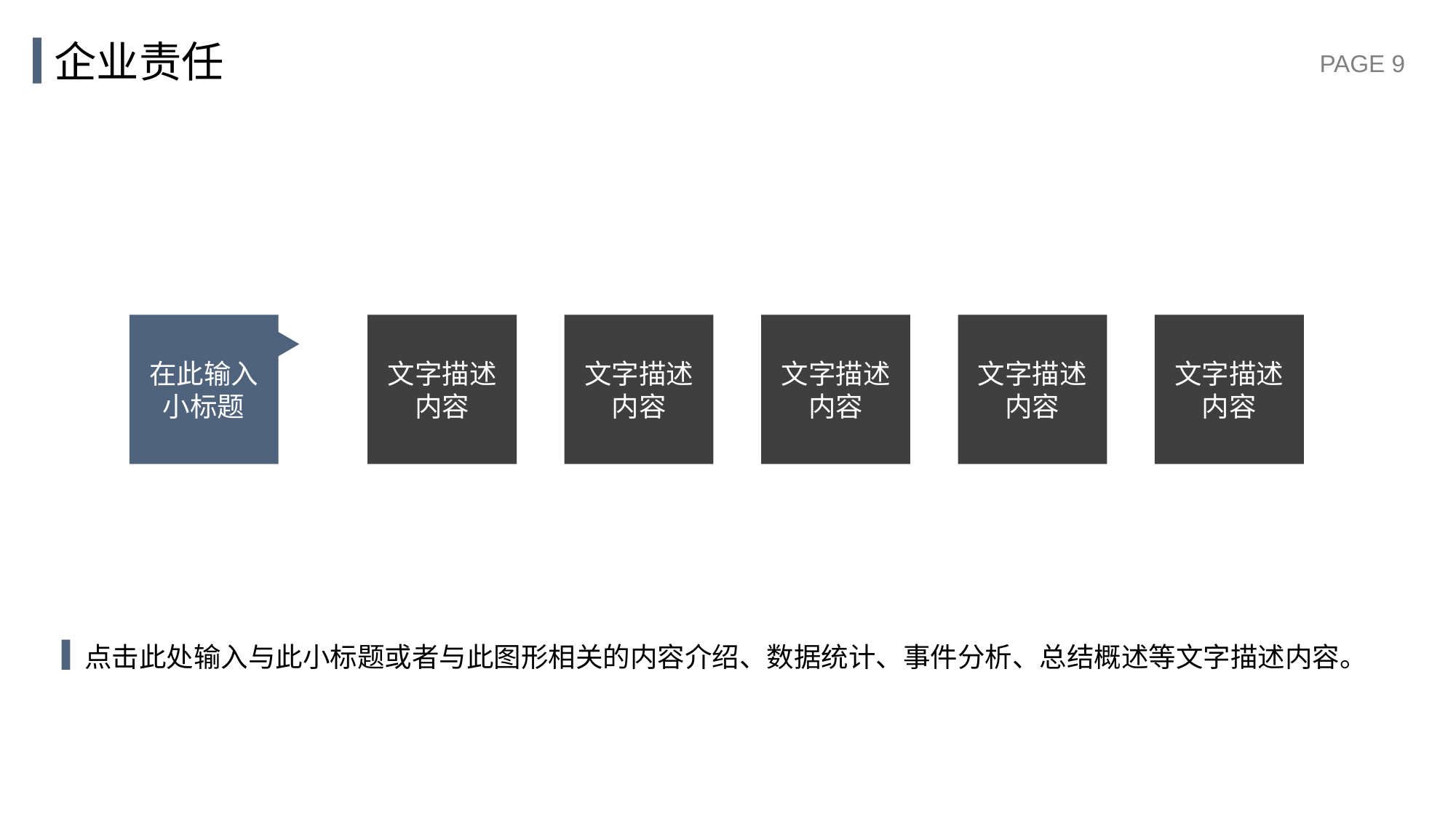

# 企业责任
在此输入小标题

文字描述内容
文字描述内容
文字描述内容
文字描述内容
文字描述内容
点击此处输入与此小标题或者与此图形相关的内容介绍、数据统计、事件分析、总结概述等文字描述内容。